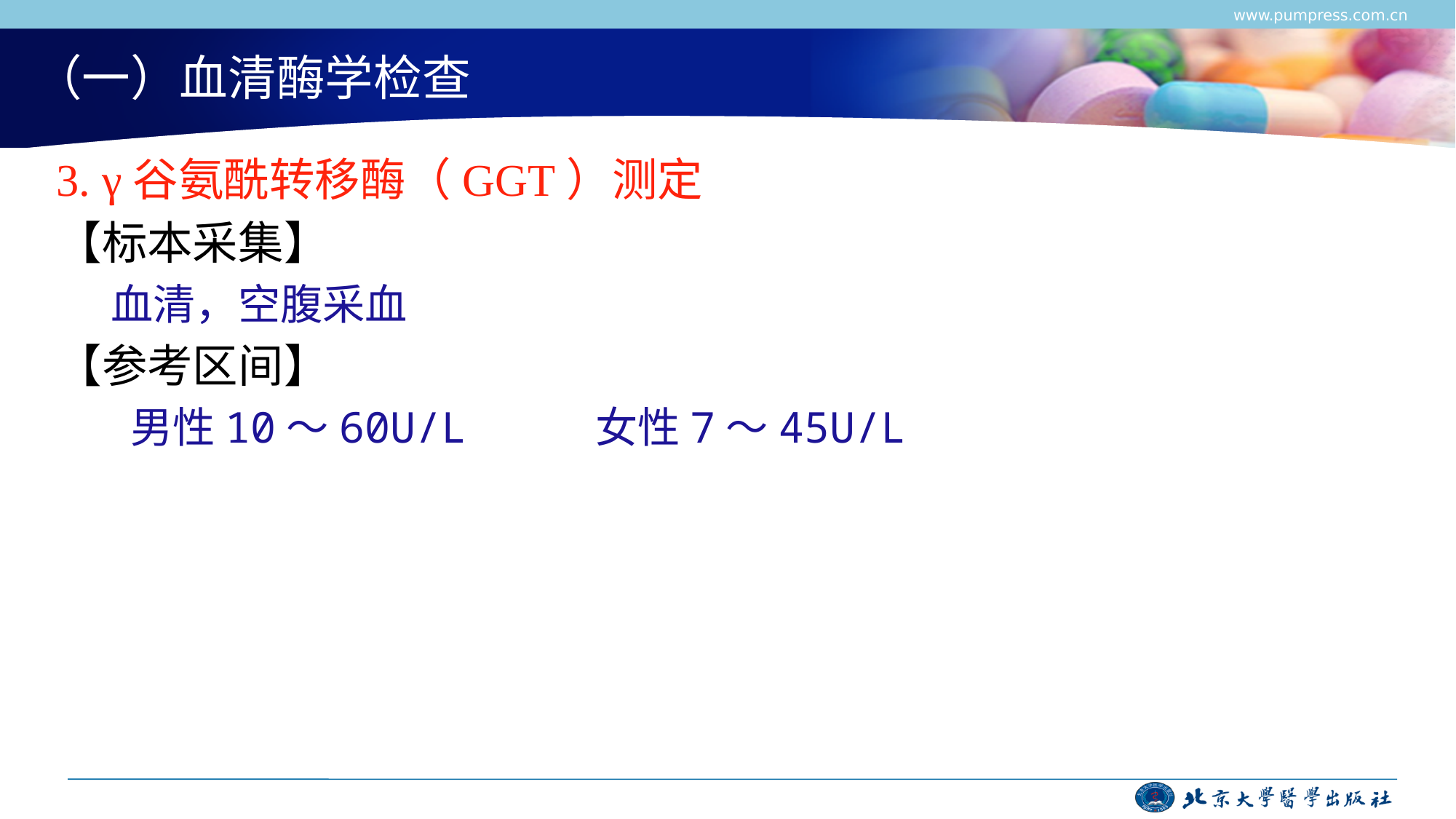

www.pumpress.com.cn
# （一）血清酶学检查
3. γ谷氨酰转移酶（GGT）测定
【标本采集】
血清，空腹采血
【参考区间】
 男性10～60U/L   　女性7～45U/L